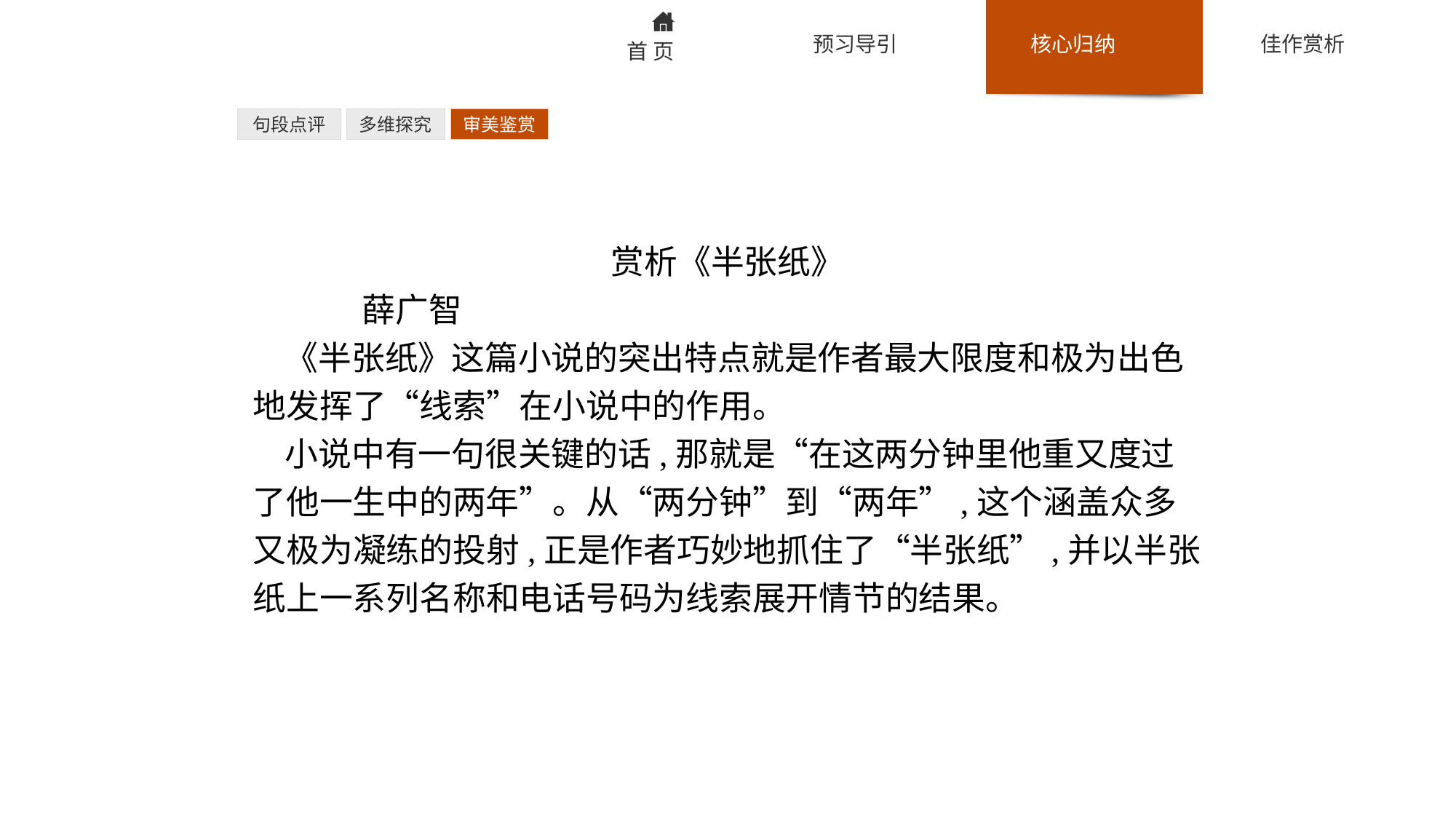

句段点评
多维探究
审美鉴赏
赏析《半张纸》
	薛广智
《半张纸》这篇小说的突出特点就是作者最大限度和极为出色地发挥了“线索”在小说中的作用。
小说中有一句很关键的话,那就是“在这两分钟里他重又度过了他一生中的两年”。从“两分钟”到“两年”,这个涵盖众多又极为凝练的投射,正是作者巧妙地抓住了“半张纸”,并以半张纸上一系列名称和电话号码为线索展开情节的结果。